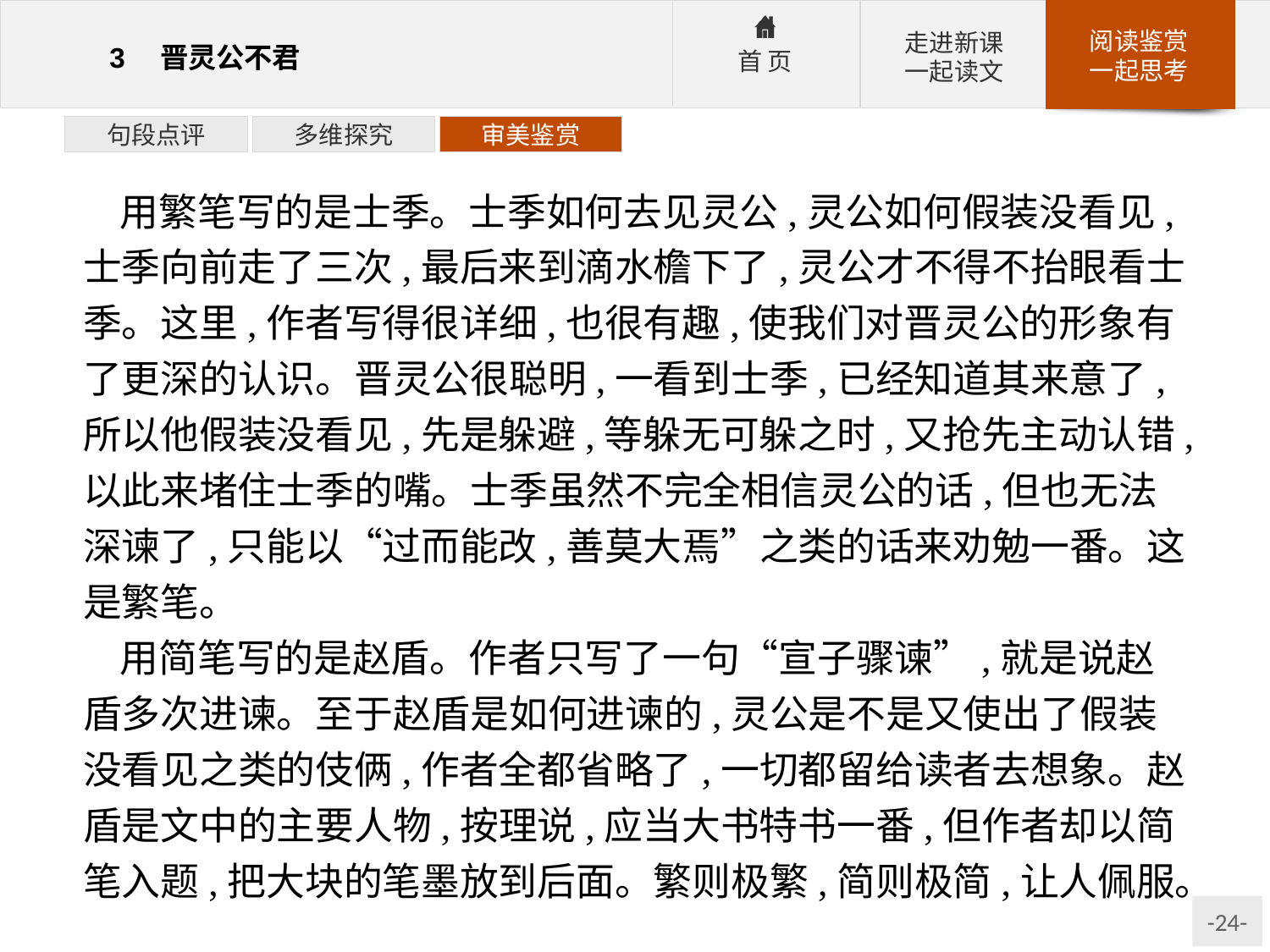

句段点评
多维探究
审美鉴赏
用繁笔写的是士季。士季如何去见灵公,灵公如何假装没看见,士季向前走了三次,最后来到滴水檐下了,灵公才不得不抬眼看士季。这里,作者写得很详细,也很有趣,使我们对晋灵公的形象有了更深的认识。晋灵公很聪明,一看到士季,已经知道其来意了,所以他假装没看见,先是躲避,等躲无可躲之时,又抢先主动认错,以此来堵住士季的嘴。士季虽然不完全相信灵公的话,但也无法深谏了,只能以“过而能改,善莫大焉”之类的话来劝勉一番。这是繁笔。
用简笔写的是赵盾。作者只写了一句“宣子骤谏”,就是说赵盾多次进谏。至于赵盾是如何进谏的,灵公是不是又使出了假装没看见之类的伎俩,作者全都省略了,一切都留给读者去想象。赵盾是文中的主要人物,按理说,应当大书特书一番,但作者却以简笔入题,把大块的笔墨放到后面。繁则极繁,简则极简,让人佩服。